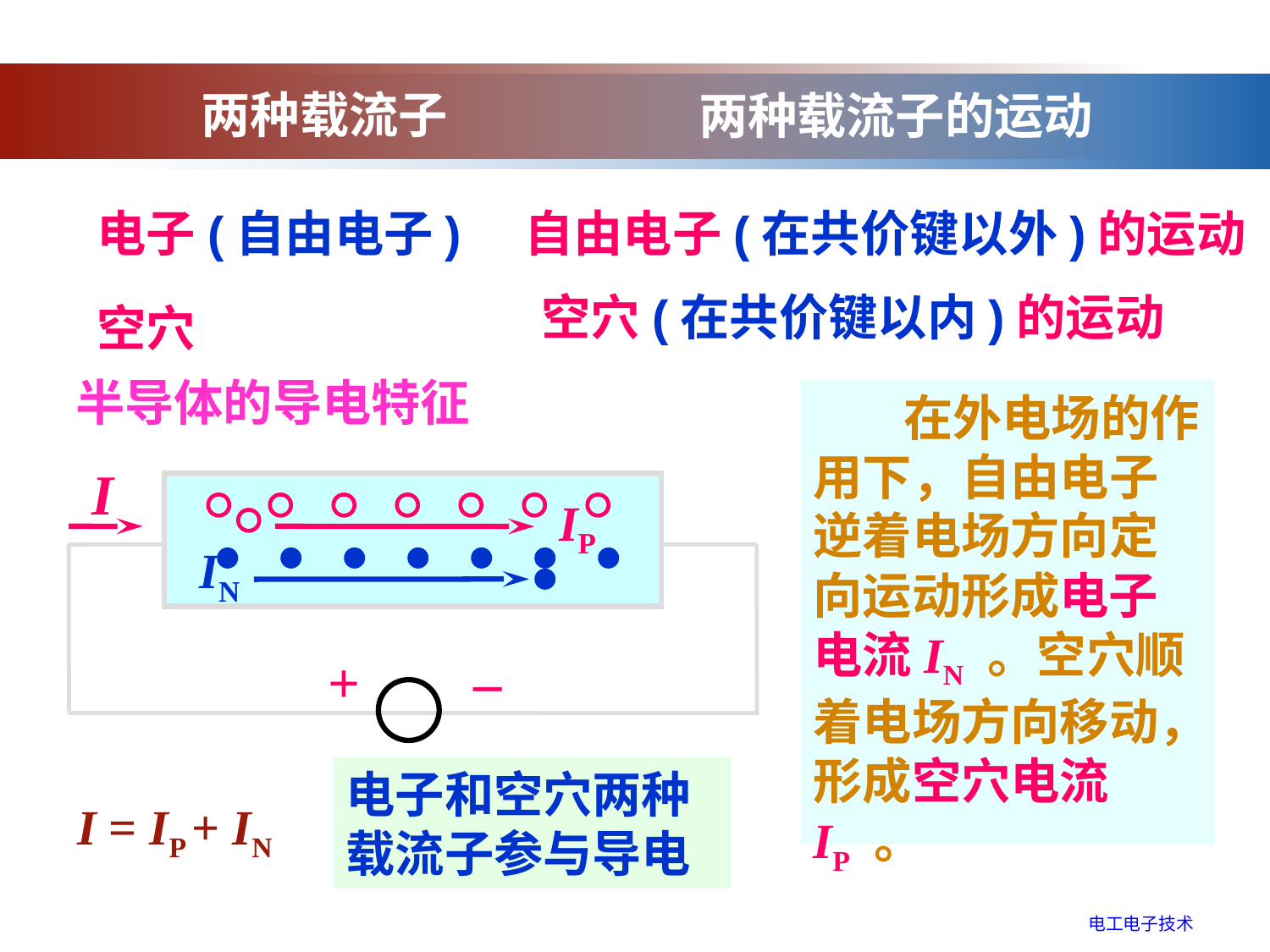

两种载流子
两种载流子的运动
电子(自由电子)
自由电子(在共价键以外)的运动
空穴(在共价键以内)的运动
空穴
半导体的导电特征
       在外电场的作用下，自由电子逆着电场方向定向运动形成电子电流IN 。空穴顺着电场方向移动，形成空穴电流IP 。
I

IP

IN

+        –

电子和空穴两种载流子参与导电
I = IP + IN
电工电子技术